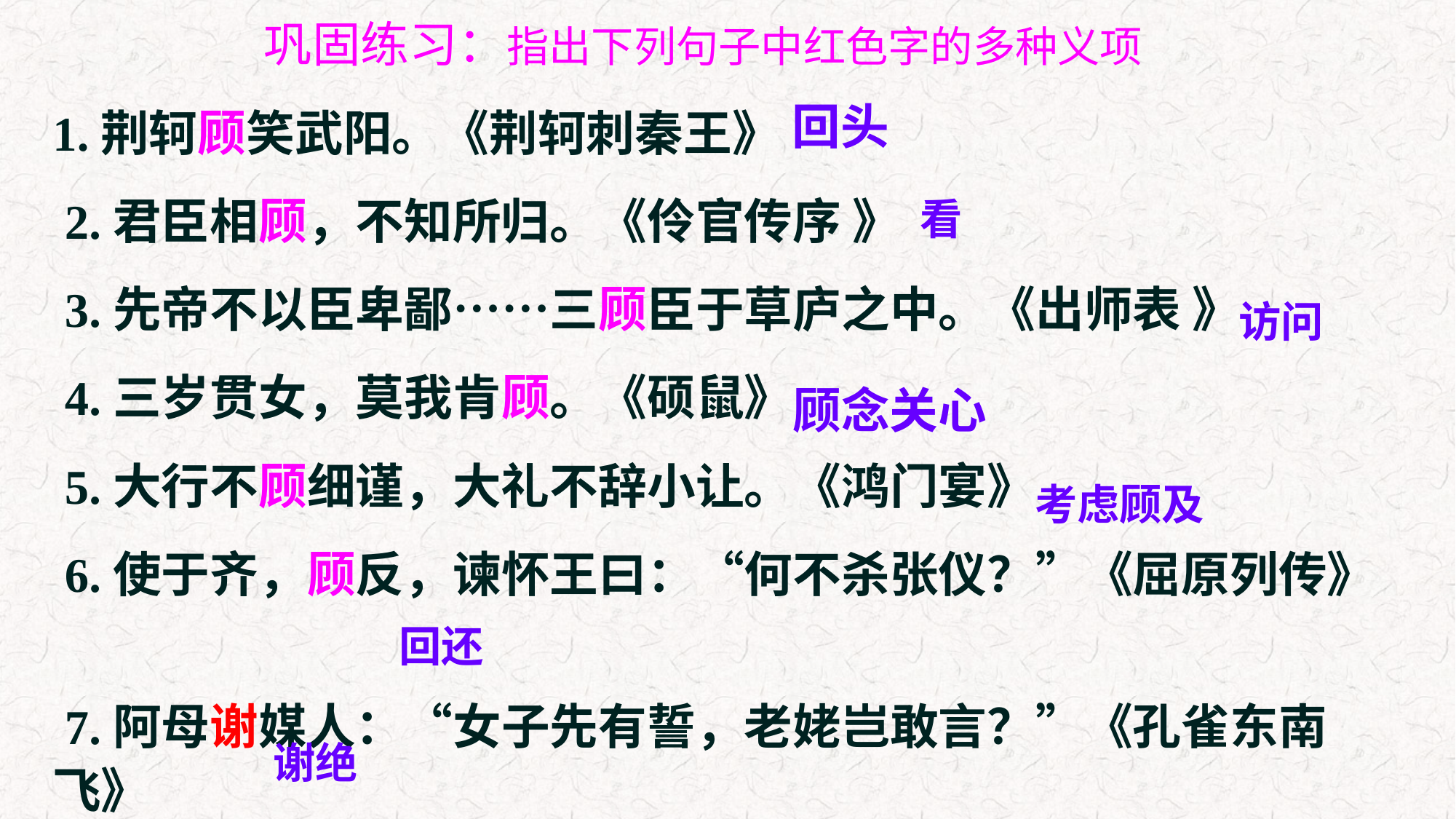

巩固练习：指出下列句子中红色字的多种义项

回头
1.荆轲顾笑武阳。《荆轲刺秦王》
 2.君臣相顾，不知所归。《伶官传序 》
 3.先帝不以臣卑鄙……三顾臣于草庐之中。《出师表 》
 4.三岁贯女，莫我肯顾。《硕鼠》
 5.大行不顾细谨，大礼不辞小让。《鸿门宴》
 6.使于齐，顾反，谏怀王曰：“何不杀张仪？”《屈原列传》
 7.阿母谢媒人：“女子先有誓，老姥岂敢言？”《孔雀东南飞》
看
访问
顾念关心
考虑顾及
回还
谢绝